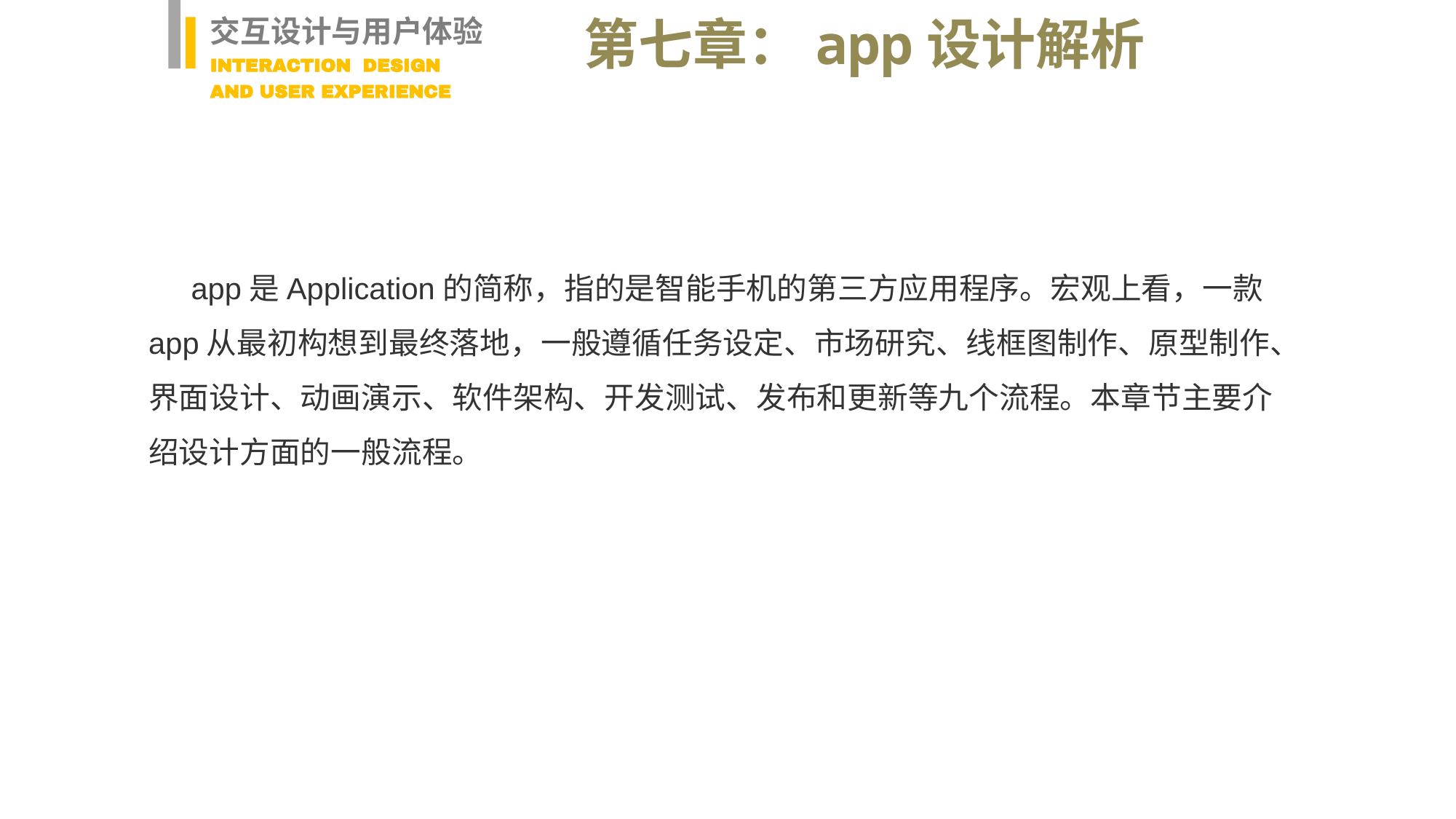

交互设计与用户体验
INTERACTION  DESIGN
AND USER EXPERIENCE
第七章：app设计解析

app是Application的简称，指的是智能手机的第三方应用程序。宏观上看，一款app从最初构想到最终落地，一般遵循任务设定、市场研究、线框图制作、原型制作、界面设计、动画演示、软件架构、开发测试、发布和更新等九个流程。本章节主要介绍设计方面的一般流程。